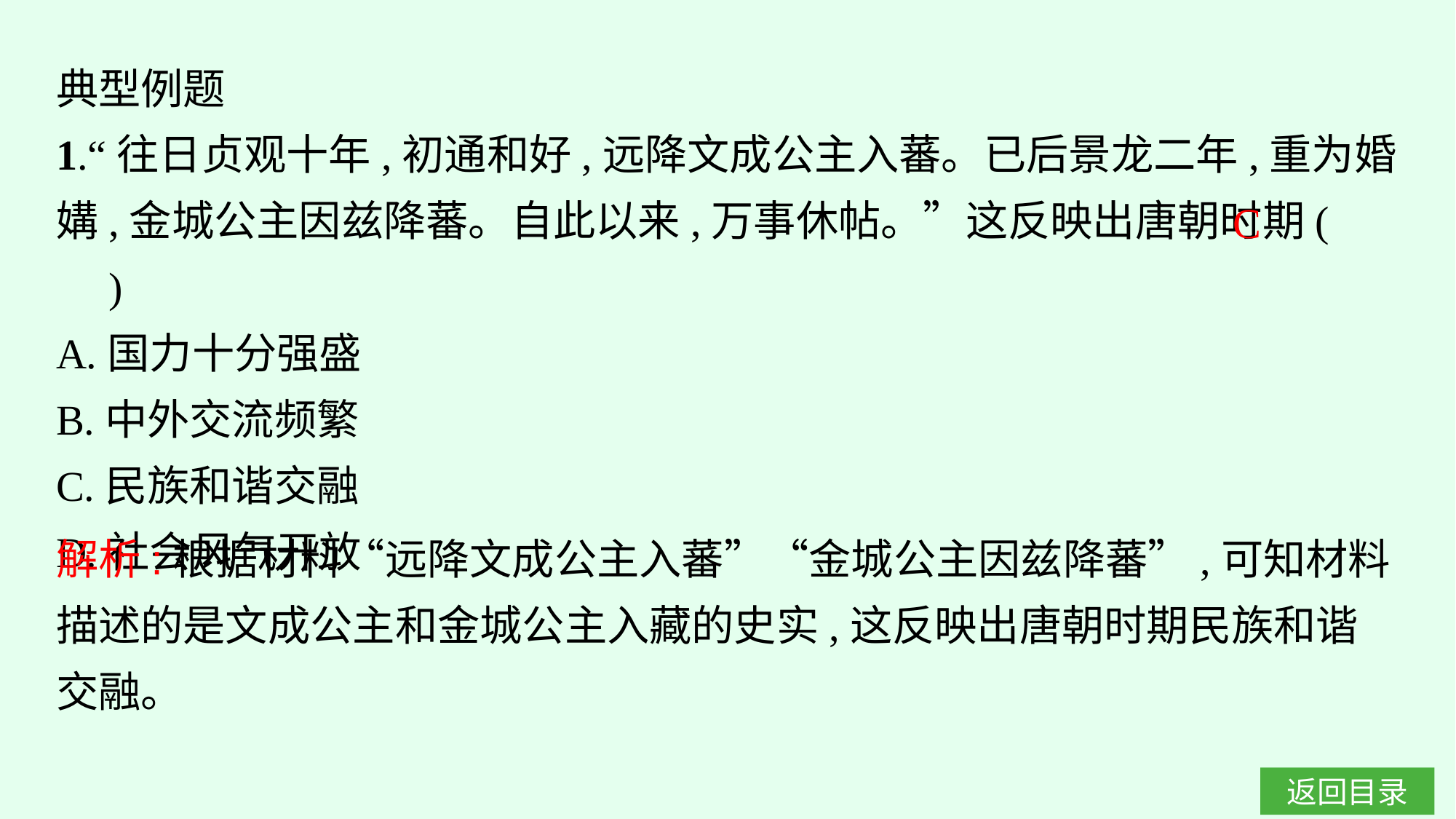

典型例题
1.“往日贞观十年,初通和好,远降文成公主入蕃。已后景龙二年,重为婚媾,金城公主因兹降蕃。自此以来,万事休帖。”这反映出唐朝时期(　　)
A.国力十分强盛
B.中外交流频繁
C.民族和谐交融
D.社会风气开放
C
解析:根据材料“远降文成公主入蕃”“金城公主因兹降蕃”,可知材料描述的是文成公主和金城公主入藏的史实,这反映出唐朝时期民族和谐交融。